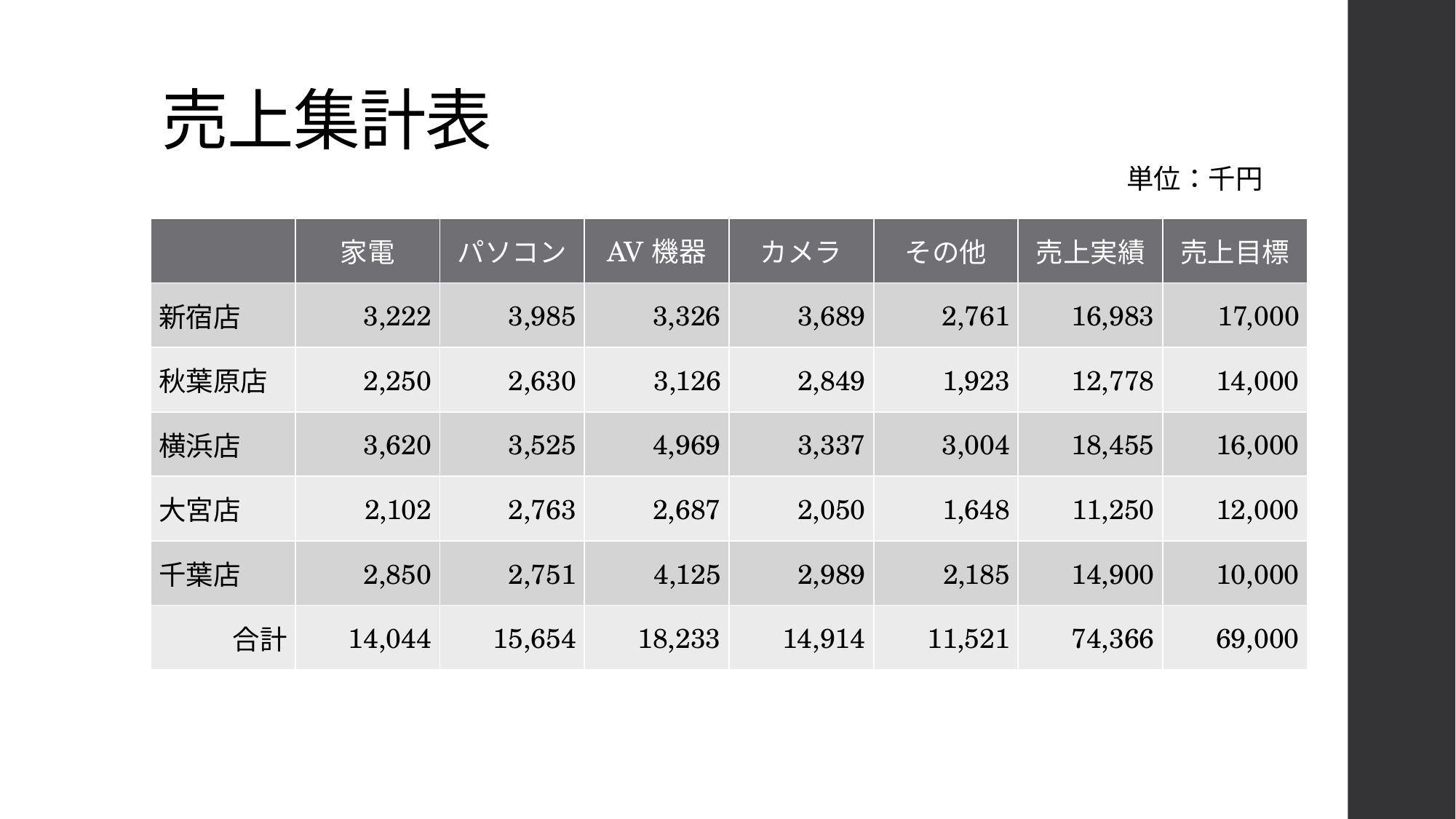

# 売上集計表
単位：千円
|  | 家電 | パソコン | AV機器 | カメラ | その他 | 売上実績 | 売上目標 |
| --- | --- | --- | --- | --- | --- | --- | --- |
| 新宿店 | 3,222 | 3,985 | 3,326 | 3,689 | 2,761 | 16,983 | 17,000 |
| 秋葉原店 | 2,250 | 2,630 | 3,126 | 2,849 | 1,923 | 12,778 | 14,000 |
| 横浜店 | 3,620 | 3,525 | 4,969 | 3,337 | 3,004 | 18,455 | 16,000 |
| 大宮店 | 2,102 | 2,763 | 2,687 | 2,050 | 1,648 | 11,250 | 12,000 |
| 千葉店 | 2,850 | 2,751 | 4,125 | 2,989 | 2,185 | 14,900 | 10,000 |
| 合計 | 14,044 | 15,654 | 18,233 | 14,914 | 11,521 | 74,366 | 69,000 |